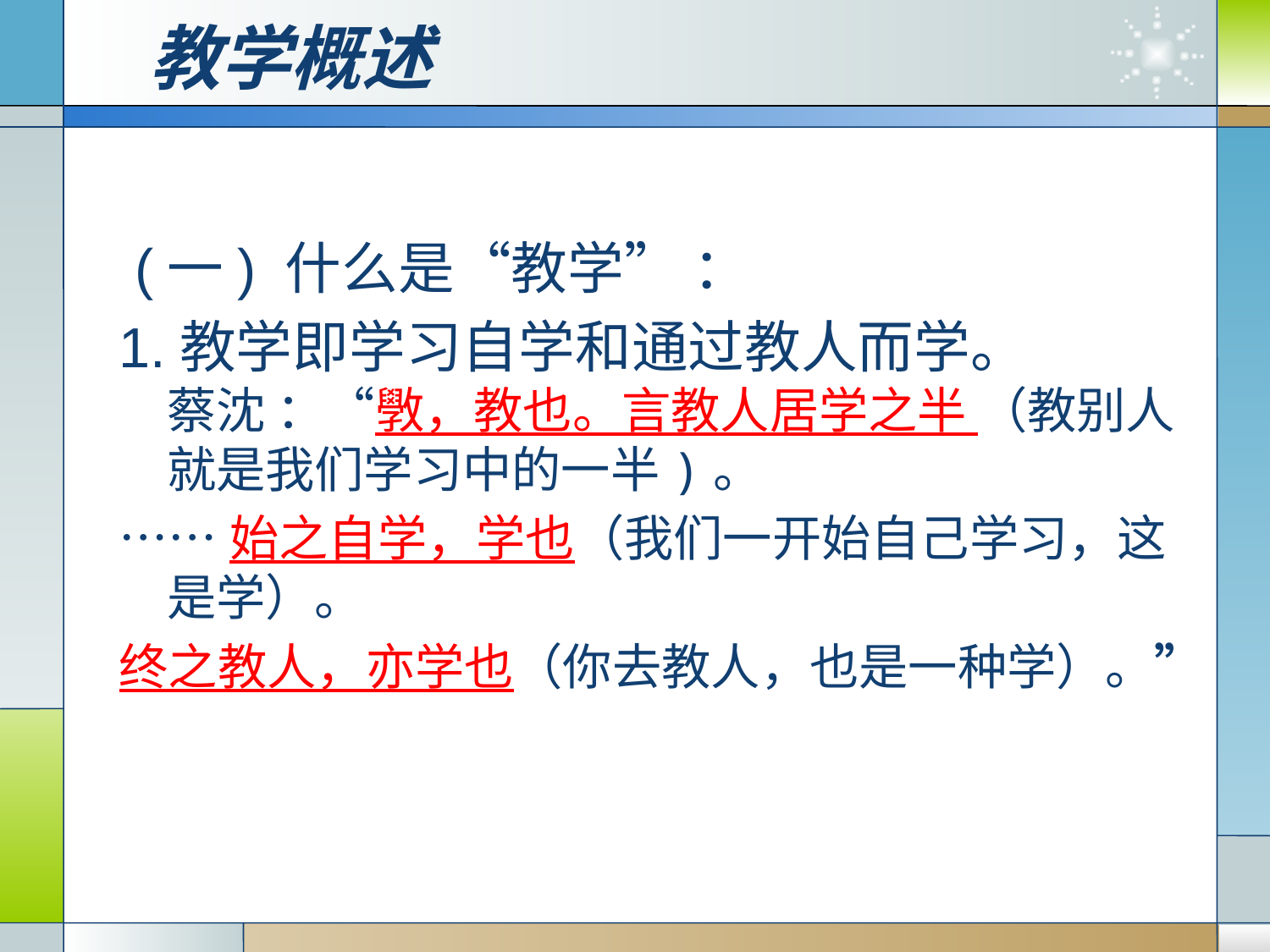

# 教学概述
 (一) 什么是“教学” ：
1.教学即学习自学和通过教人而学。
蔡沈 ：“斆，教也。言教人居学之半 （教别人就是我们学习中的一半)。
……始之自学，学也（我们一开始自己学习，这是学）。
终之教人，亦学也（你去教人，也是一种学）。”